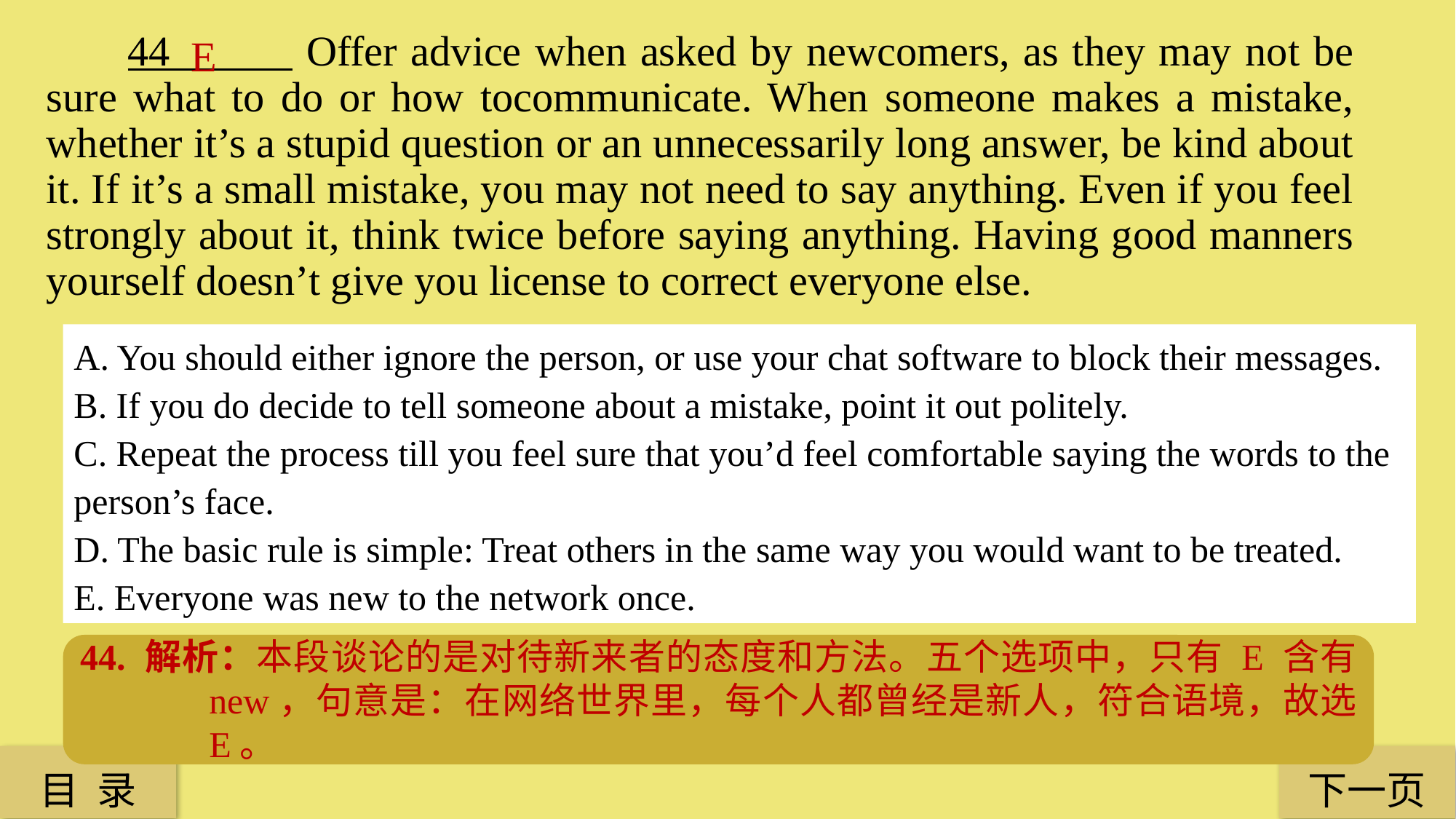

44          Offer advice when asked by newcomers, as they may not be sure what to do or how tocommunicate. When someone makes a mistake, whether it’s a stupid question or an unnecessarily long answer, be kind about it. If it’s a small mistake, you may not need to say anything. Even if you feel strongly about it, think twice before saying anything. Having good manners yourself doesn’t give you license to correct everyone else.
E
A. You should either ignore the person, or use your chat software to block their messages.
B. If you do decide to tell someone about a mistake, point it out politely.
C. Repeat the process till you feel sure that you’d feel comfortable saying the words to the
person’s face.
D. The basic rule is simple: Treat others in the same way you would want to be treated.
E. Everyone was new to the network once.
44. 解析：本段谈论的是对待新来者的态度和方法。五个选项中，只有 E 含有 new，句意是：在网络世界里，每个人都曾经是新人，符合语境，故选 E。